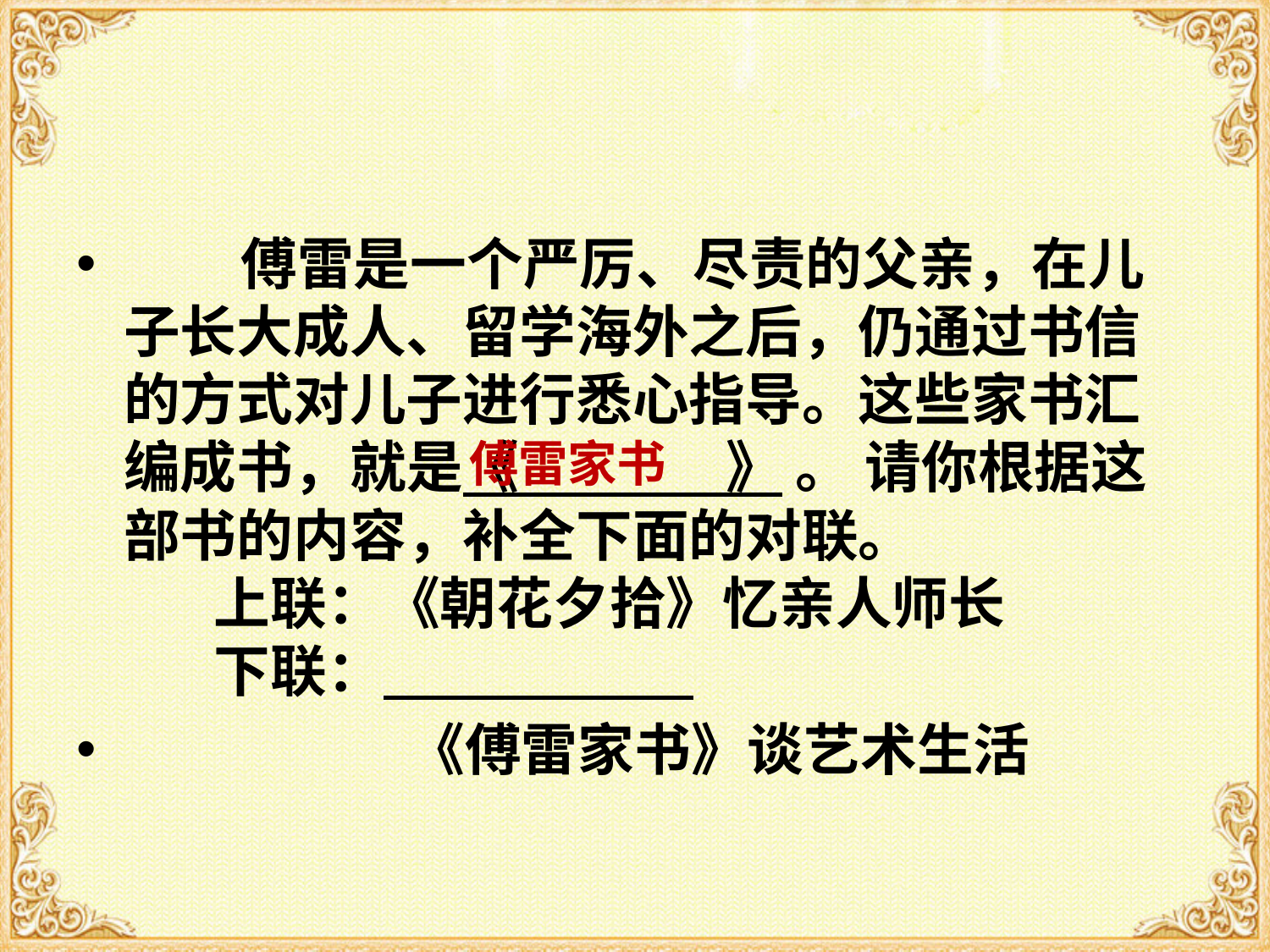

#
        傅雷是一个严厉、尽责的父亲，在儿子长大成人、留学海外之后，仍通过书信的方式对儿子进行悉心指导。这些家书汇编成书，就是《                》 。 请你根据这部书的内容，补全下面的对联。
       上联：《朝花夕拾》忆亲人师长
       下联：
                     《傅雷家书》谈艺术生活
傅雷家书